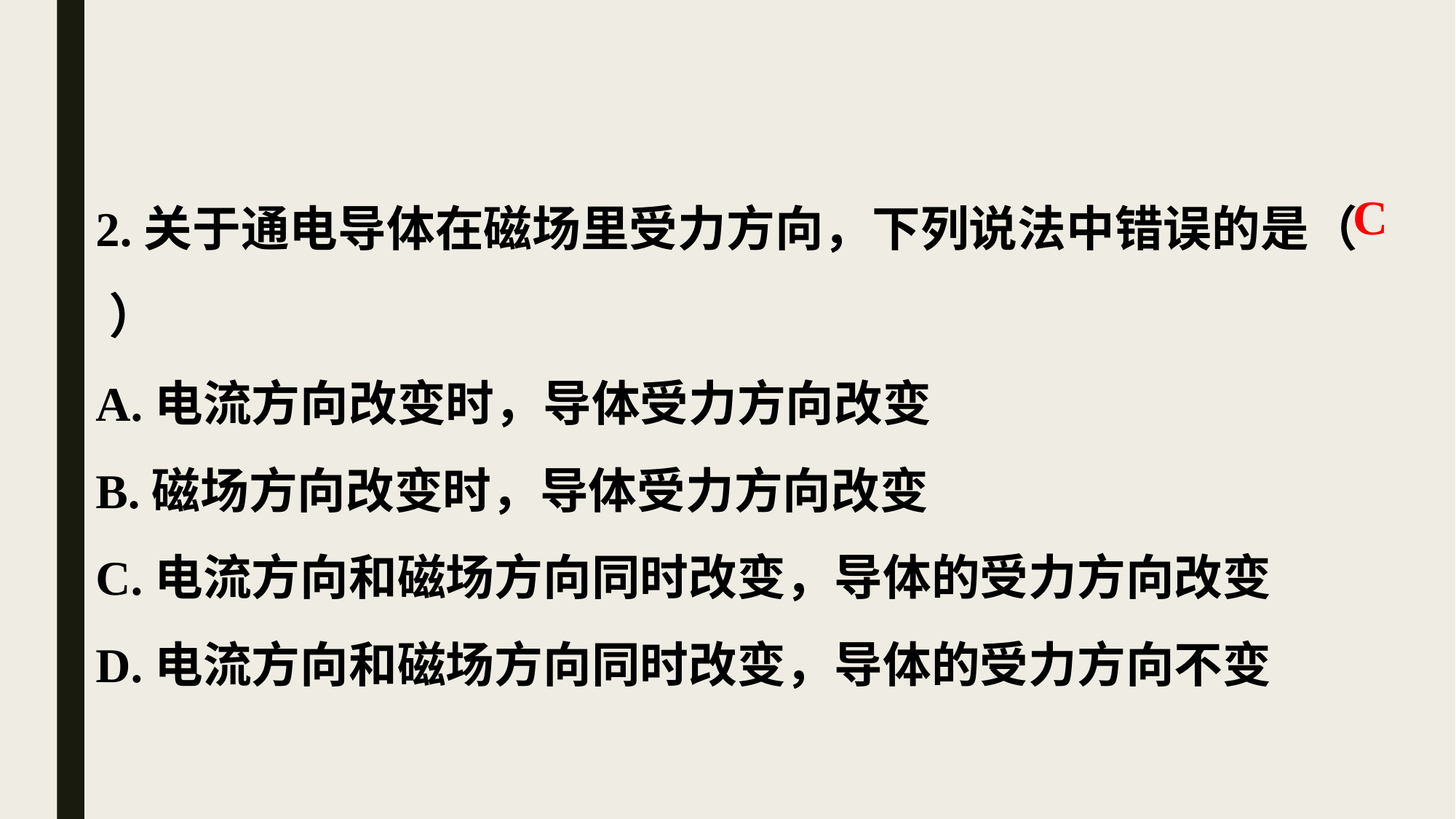

2.关于通电导体在磁场里受力方向，下列说法中错误的是（    ）
A.电流方向改变时，导体受力方向改变
B.磁场方向改变时，导体受力方向改变
C.电流方向和磁场方向同时改变，导体的受力方向改变
D.电流方向和磁场方向同时改变，导体的受力方向不变
C